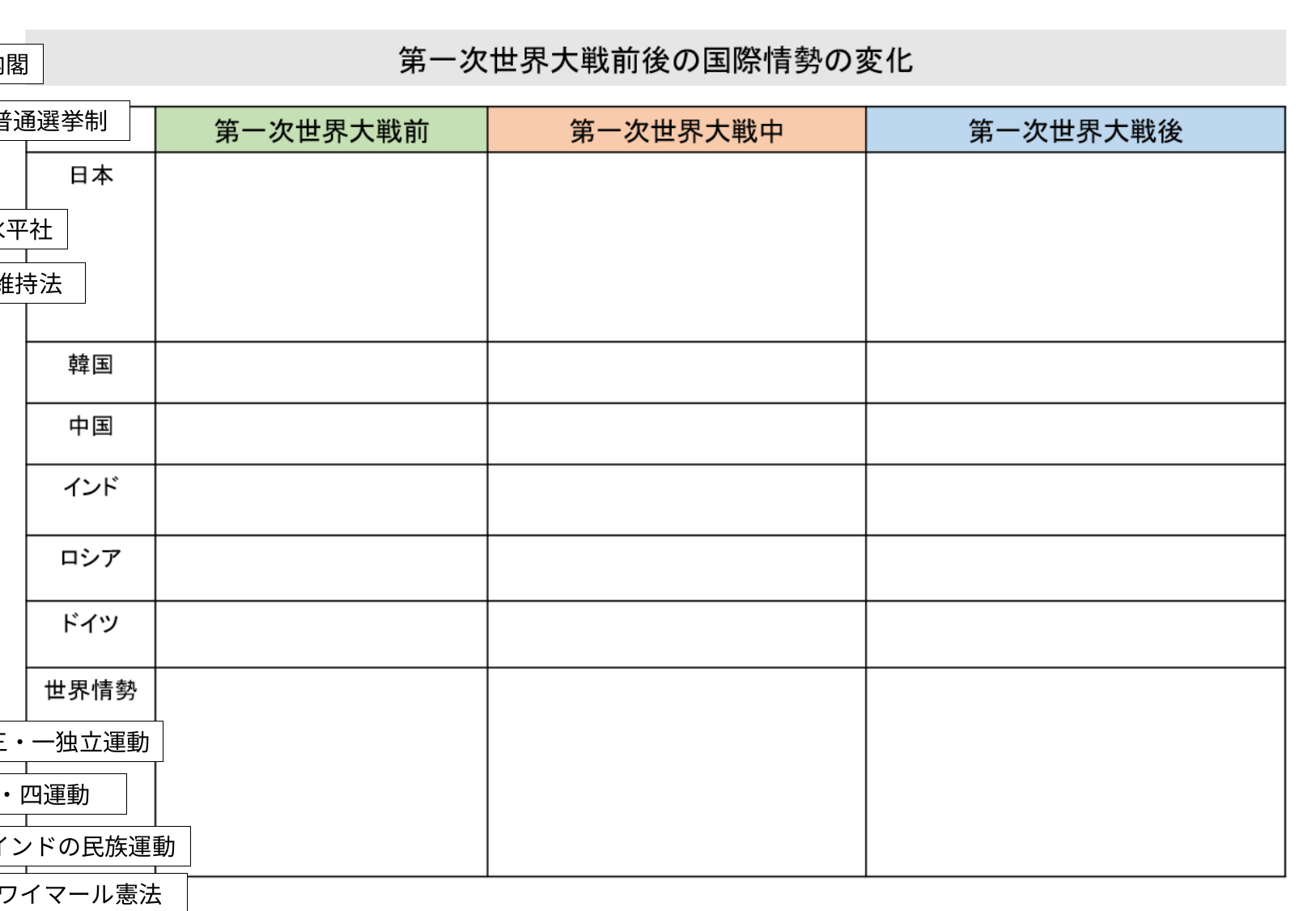

政党内閣
帝国主義
議会政治
男子普通選挙制
日清・日露戦争
条約改正
全国水平社
韓国併合
治安維持法
三国同盟
三国協商
護憲運動
民本主義
大戦景気
米騒動
二十一か条の要求
三・一独立運動
シベリア出兵
五・四運動
ロシア革命
ワシントン会議
インドの民族運動
民族自決
ワイマール憲法
ベルサイユ条約
国際連盟